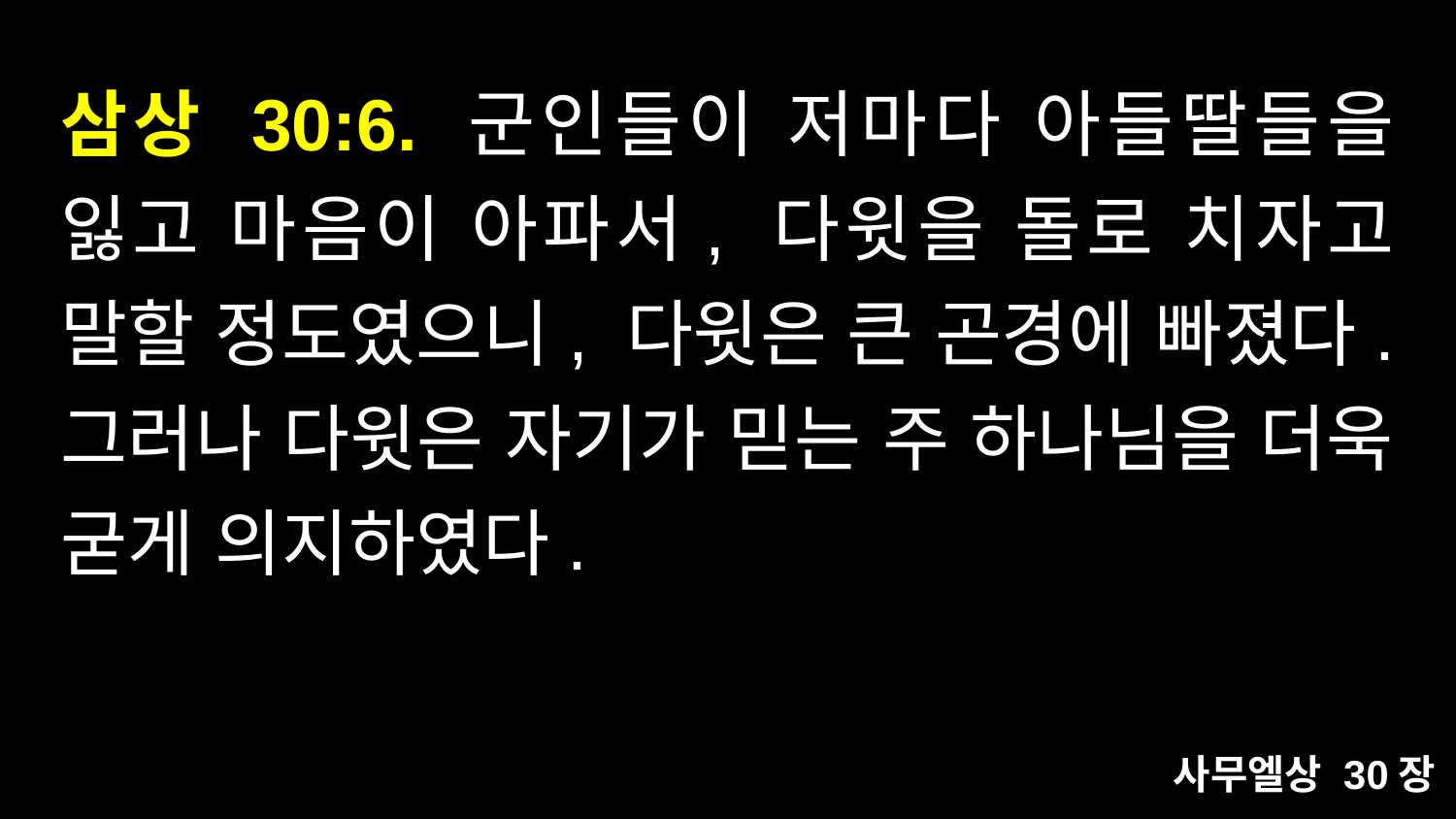

# 삼상 30:6. 군인들이 저마다 아들딸들을 잃고 마음이 아파서, 다윗을 돌로 치자고 말할 정도였으니, 다윗은 큰 곤경에 빠졌다. 그러나 다윗은 자기가 믿는 주 하나님을 더욱 굳게 의지하였다.
사무엘상 30장